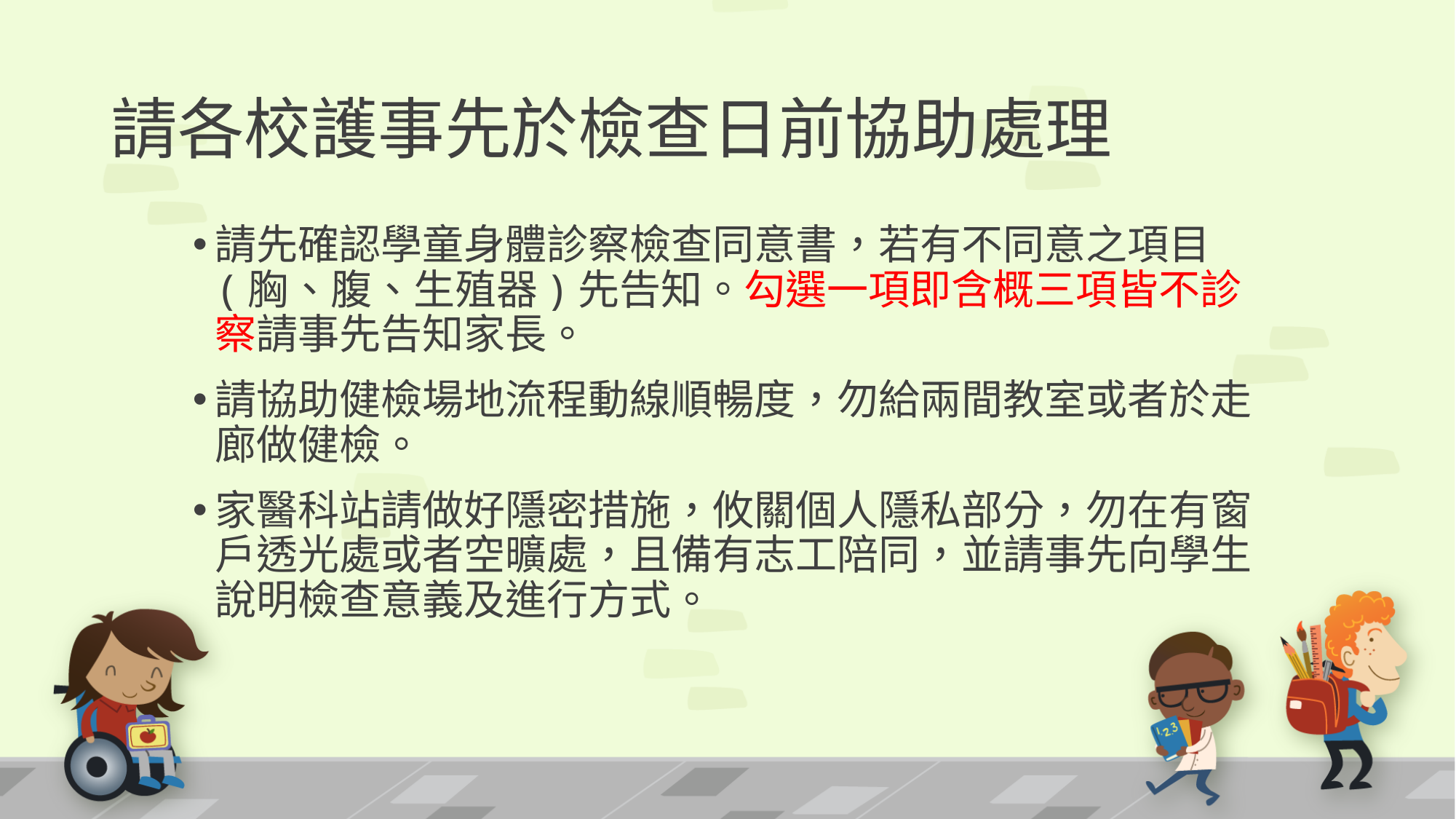

# 請各校護事先於檢查日前協助處理
請先確認學童身體診察檢查同意書，若有不同意之項目(胸、腹、生殖器)先告知。勾選一項即含概三項皆不診察請事先告知家長。
請協助健檢場地流程動線順暢度，勿給兩間教室或者於走廊做健檢。
家醫科站請做好隱密措施，攸關個人隱私部分，勿在有窗戶透光處或者空曠處，且備有志工陪同，並請事先向學生說明檢查意義及進行方式。